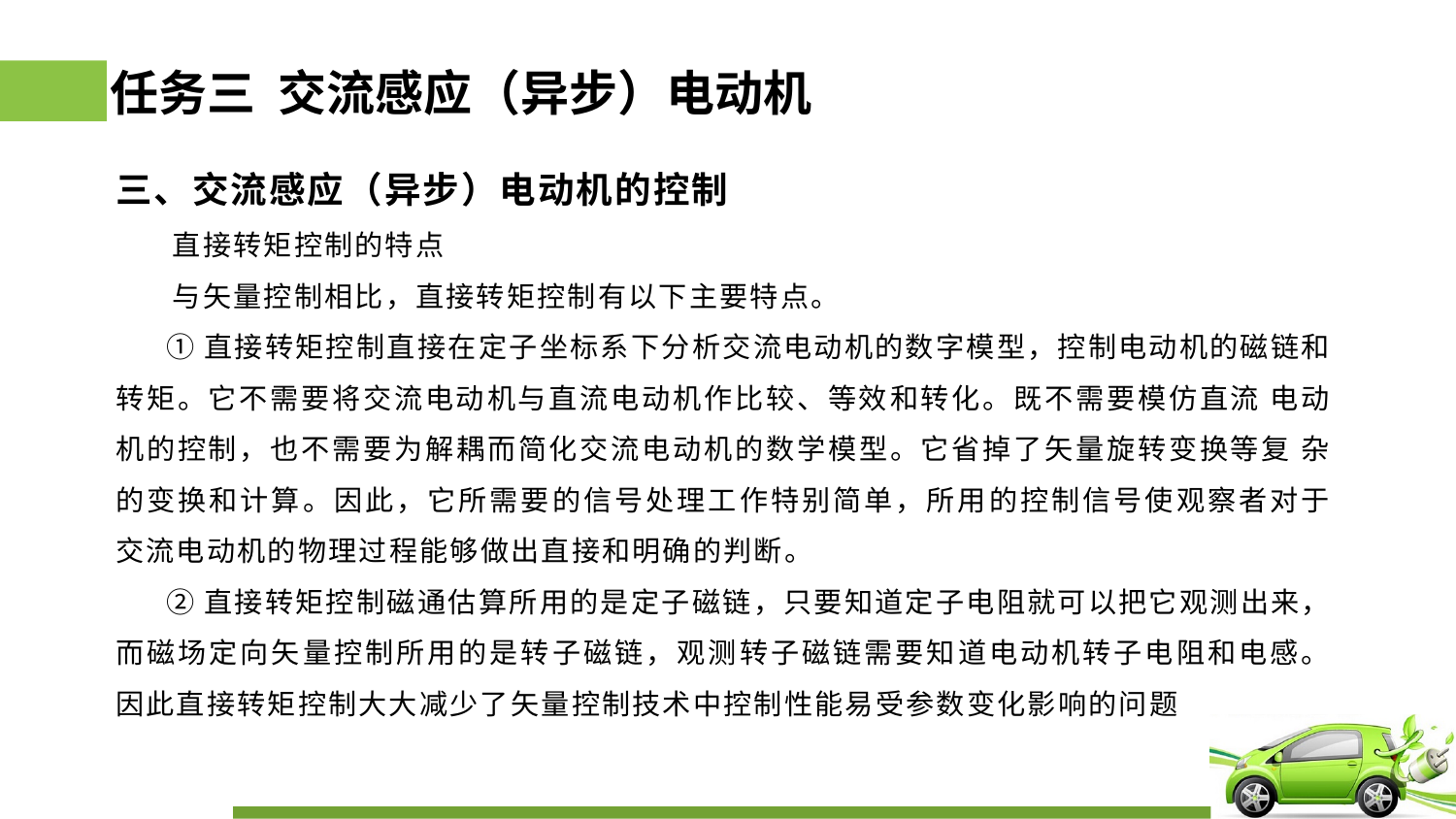

# 任务三  交流感应（异步）电动机
三、交流感应（异步）电动机的控制
      直接转矩控制的特点
      与矢量控制相比，直接转矩控制有以下主要特点。
      ①直接转矩控制直接在定子坐标系下分析交流电动机的数字模型，控制电动机的磁链和转矩。它不需要将交流电动机与直流电动机作比较、等效和转化。既不需要模仿直流 电动机的控制，也不需要为解耦而简化交流电动机的数学模型。它省掉了矢量旋转变换等复 杂的变换和计算。因此，它所需要的信号处理工作特别简单，所用的控制信号使观察者对于交流电动机的物理过程能够做出直接和明确的判断。
      ②直接转矩控制磁通估算所用的是定子磁链，只要知道定子电阻就可以把它观测出来，而磁场定向矢量控制所用的是转子磁链，观测转子磁链需要知道电动机转子电阻和电感。因此直接转矩控制大大减少了矢量控制技术中控制性能易受参数变化影响的问题